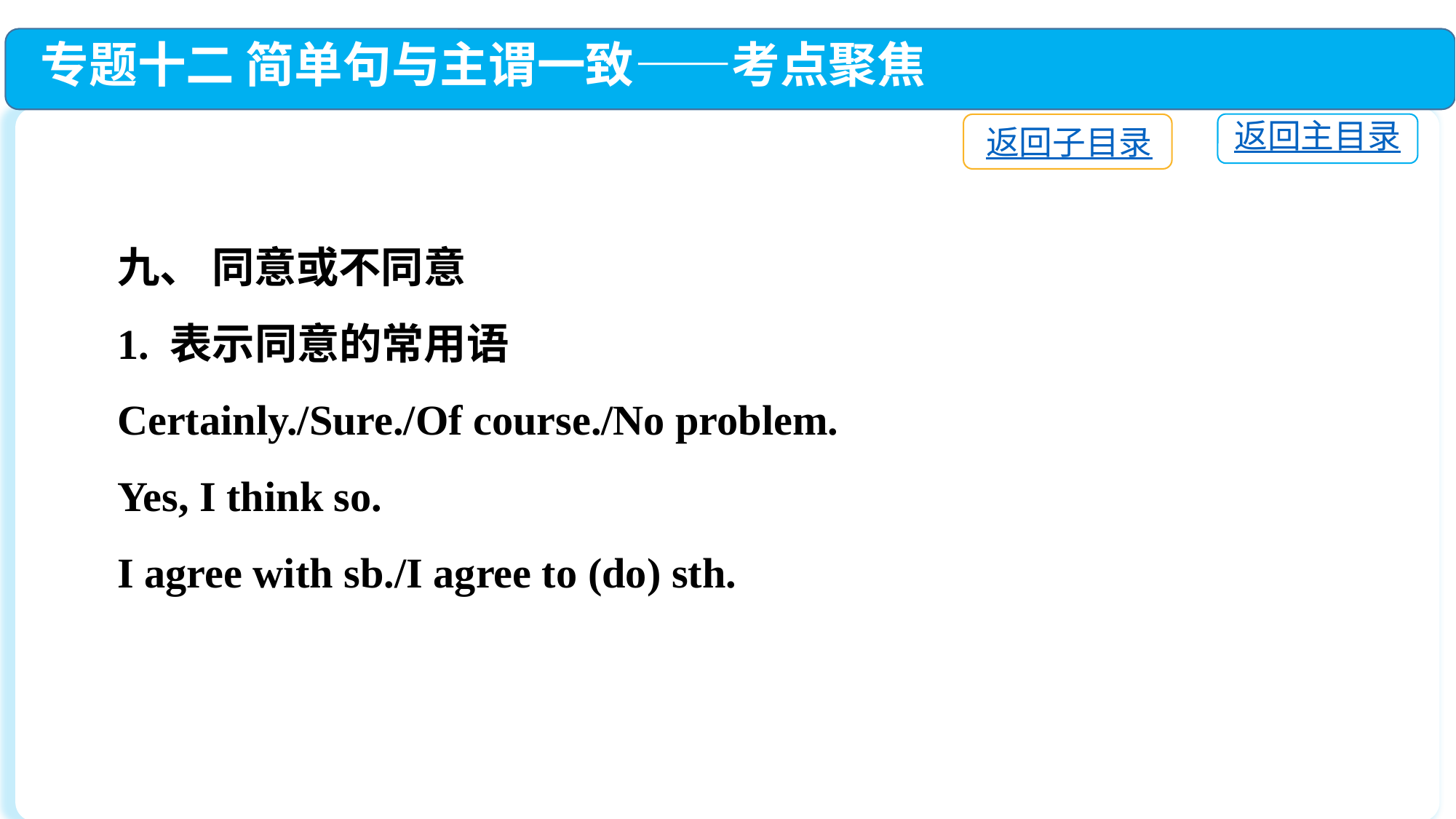

专题十二 简单句与主谓一致——考点聚焦

返回主目录

返回子目录
九、 同意或不同意
1. 表示同意的常用语
Certainly./Sure./Of course./No problem.
Yes, I think so.
I agree with sb./I agree to (do) sth.